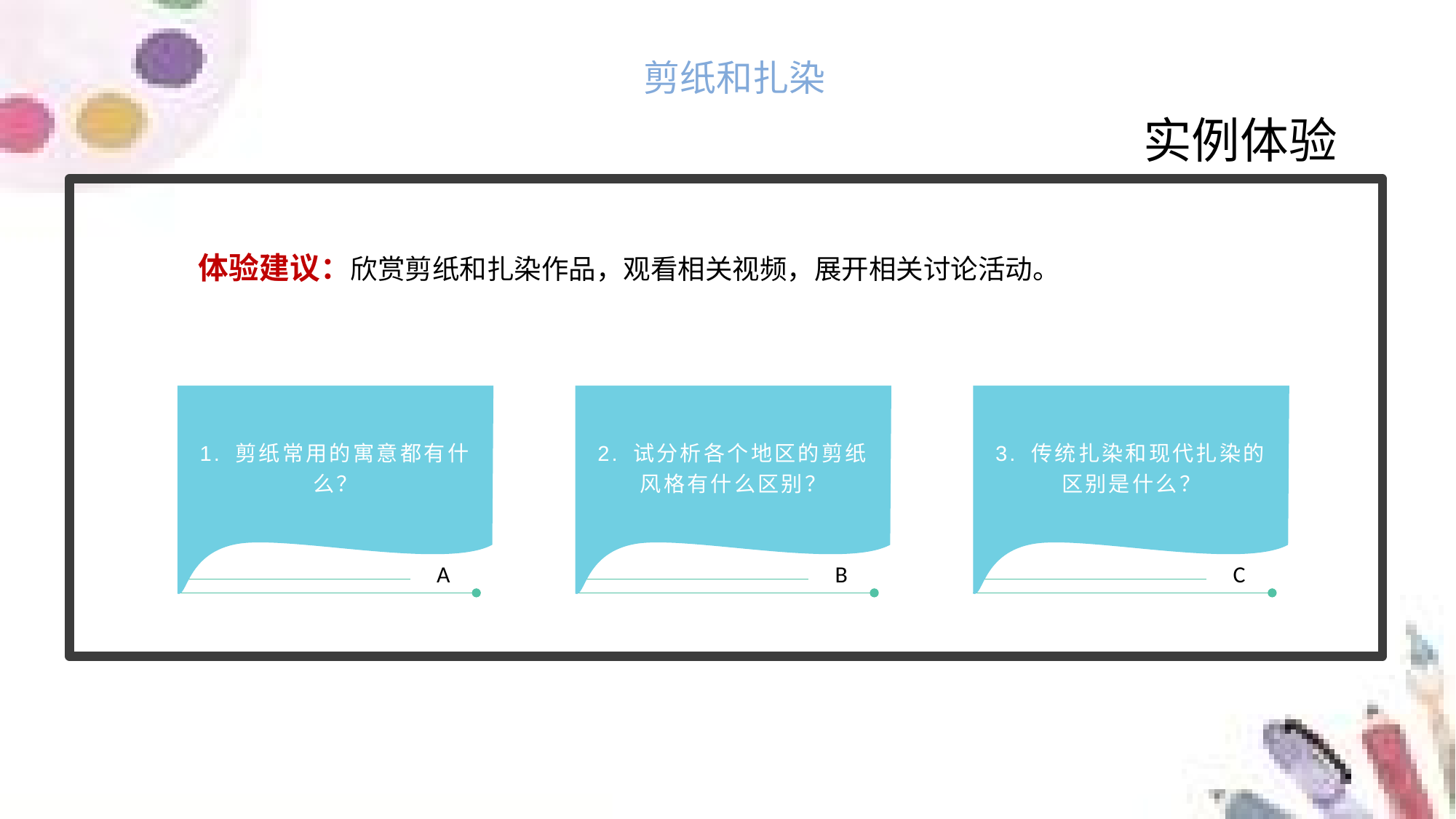

剪纸和扎染
实例体验

体验建议：欣赏剪纸和扎染作品，观看相关视频，展开相关讨论活动。

1. 剪纸常用的寓意都有什么？
2. 试分析各个地区的剪纸风格有什么区别？
3. 传统扎染和现代扎染的区别是什么？
A
B
C